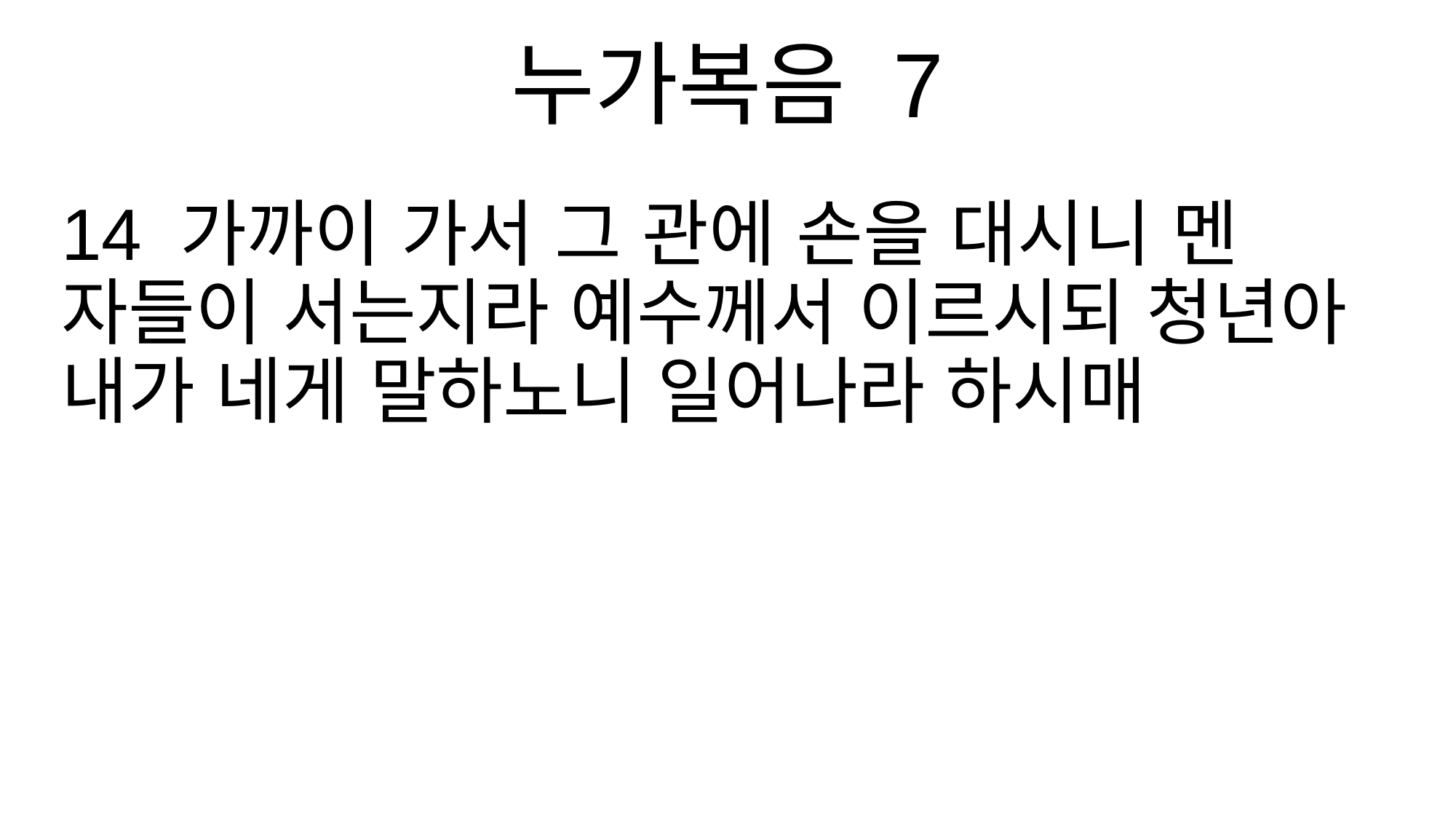

누가복음 7
14 가까이 가서 그 관에 손을 대시니 멘 자들이 서는지라 예수께서 이르시되 청년아 내가 네게 말하노니 일어나라 하시매